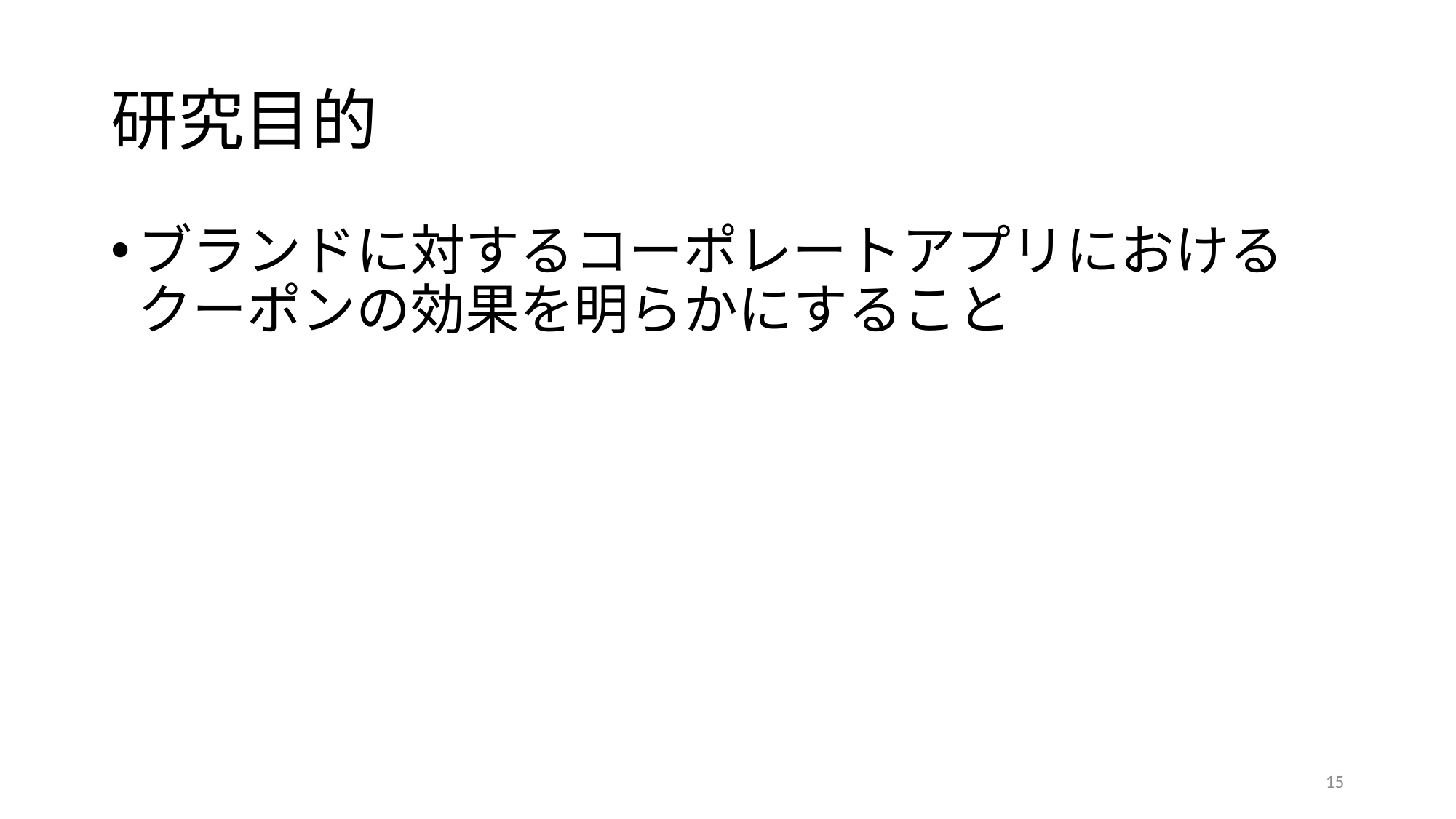

# 研究目的
ブランドに対するコーポレートアプリにおけるクーポンの効果を明らかにすること
15